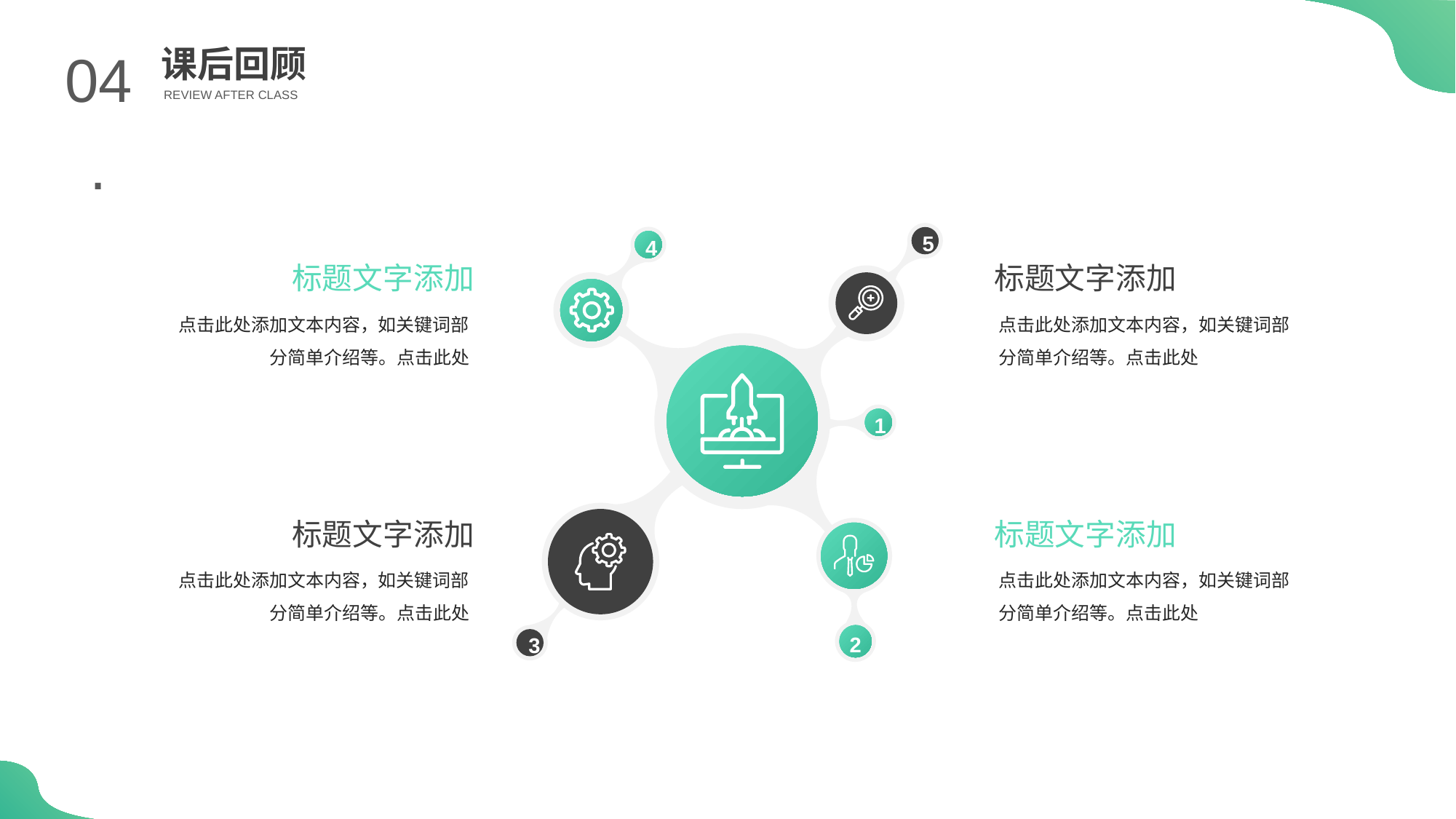

04.
课后回顾
REVIEW AFTER CLASS

5
4

1

2
3
标题文字添加
点击此处添加文本内容，如关键词部分简单介绍等。点击此处
标题文字添加
点击此处添加文本内容，如关键词部分简单介绍等。点击此处
标题文字添加
点击此处添加文本内容，如关键词部分简单介绍等。点击此处
标题文字添加
点击此处添加文本内容，如关键词部分简单介绍等。点击此处